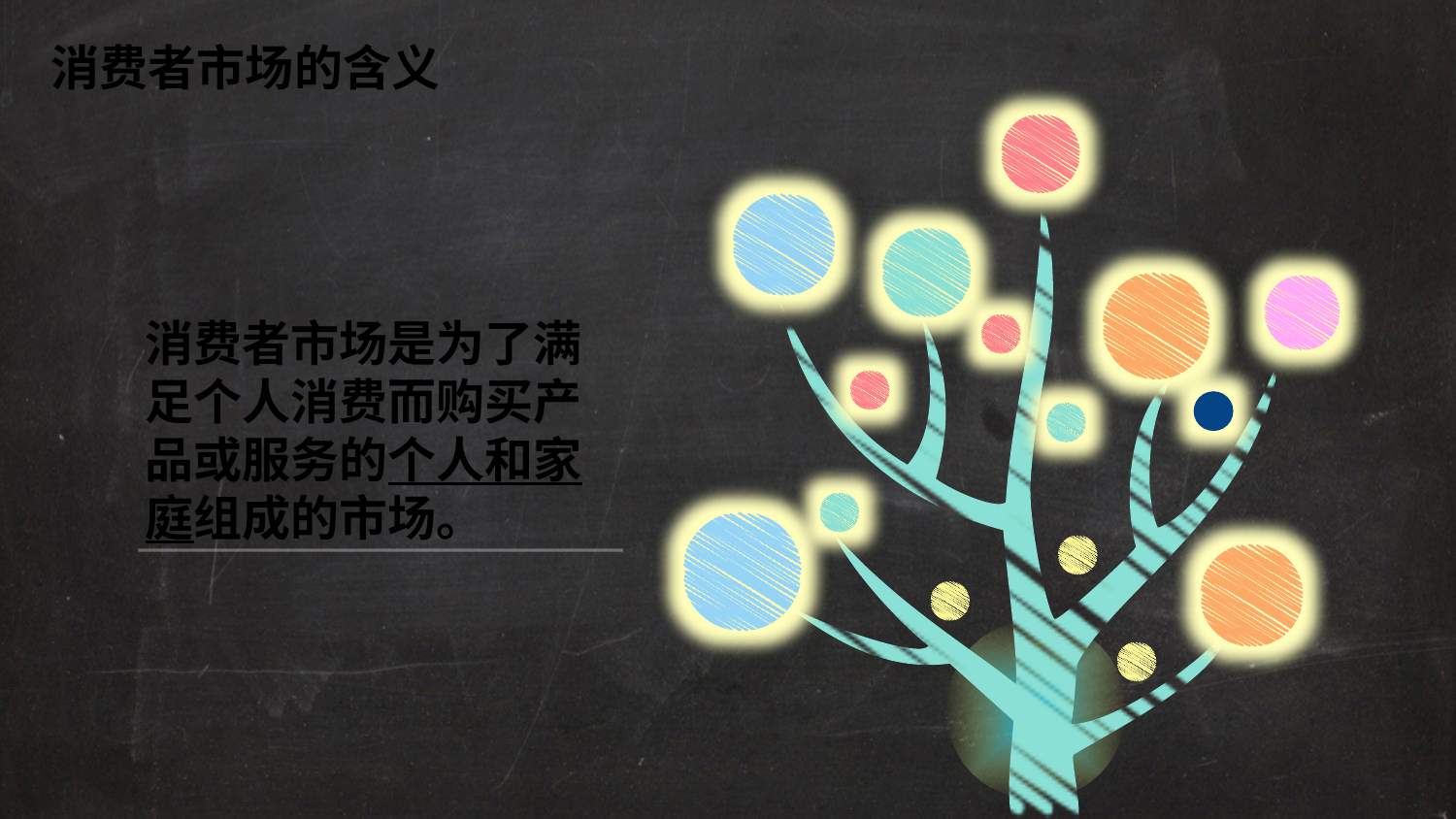

消费者市场的含义

消费者市场是为了满足个人消费而购买产品或服务的个人和家庭组成的市场。